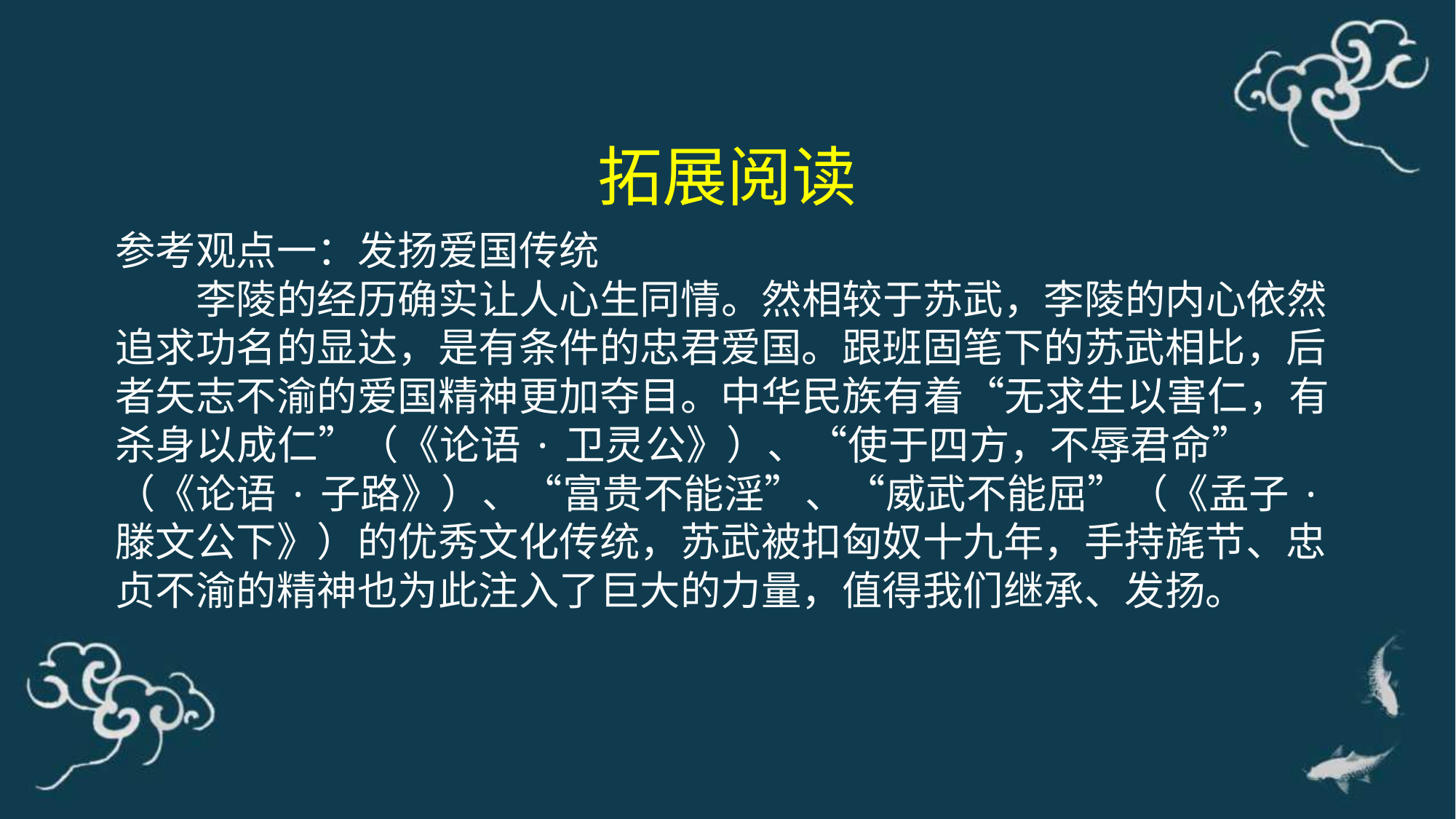

拓展阅读
参考观点一：发扬爱国传统
李陵的经历确实让人心生同情。然相较于苏武，李陵的内心依然追求功名的显达，是有条件的忠君爱国。跟班固笔下的苏武相比，后者矢志不渝的爱国精神更加夺目。中华民族有着“无求生以害仁，有杀身以成仁”（《论语·卫灵公》）、“使于四方，不辱君命”（《论语·子路》）、“富贵不能淫”、“威武不能屈”（《孟子·滕文公下》）的优秀文化传统，苏武被扣匈奴十九年，手持旄节、忠贞不渝的精神也为此注入了巨大的力量，值得我们继承、发扬。